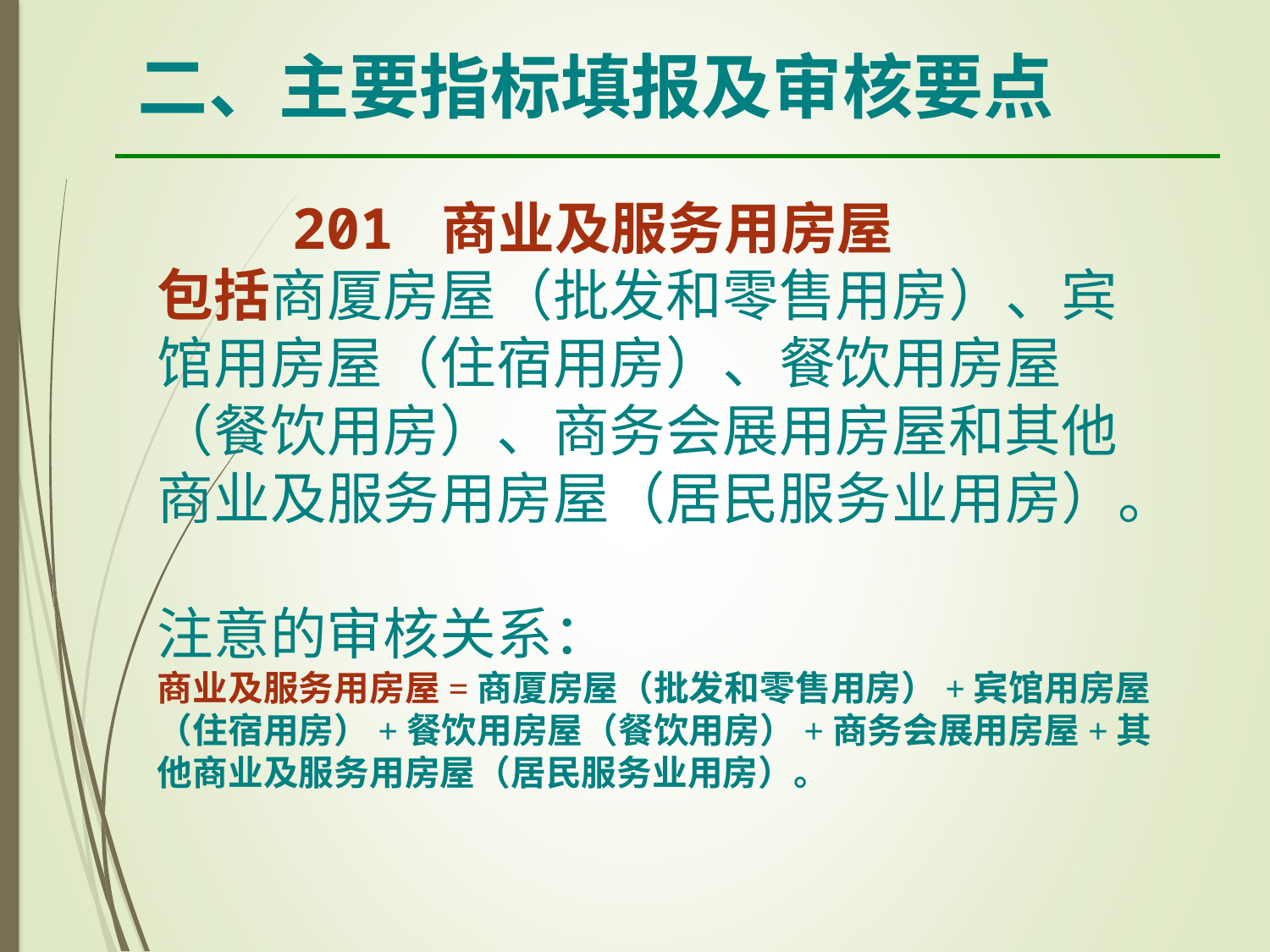

二、主要指标填报及审核要点
    201 商业及服务用房屋
包括商厦房屋（批发和零售用房）、宾馆用房屋（住宿用房）、餐饮用房屋（餐饮用房）、商务会展用房屋和其他商业及服务用房屋（居民服务业用房）。

注意的审核关系：
商业及服务用房屋=商厦房屋（批发和零售用房）+宾馆用房屋（住宿用房）+餐饮用房屋（餐饮用房）+商务会展用房屋+其他商业及服务用房屋（居民服务业用房）。